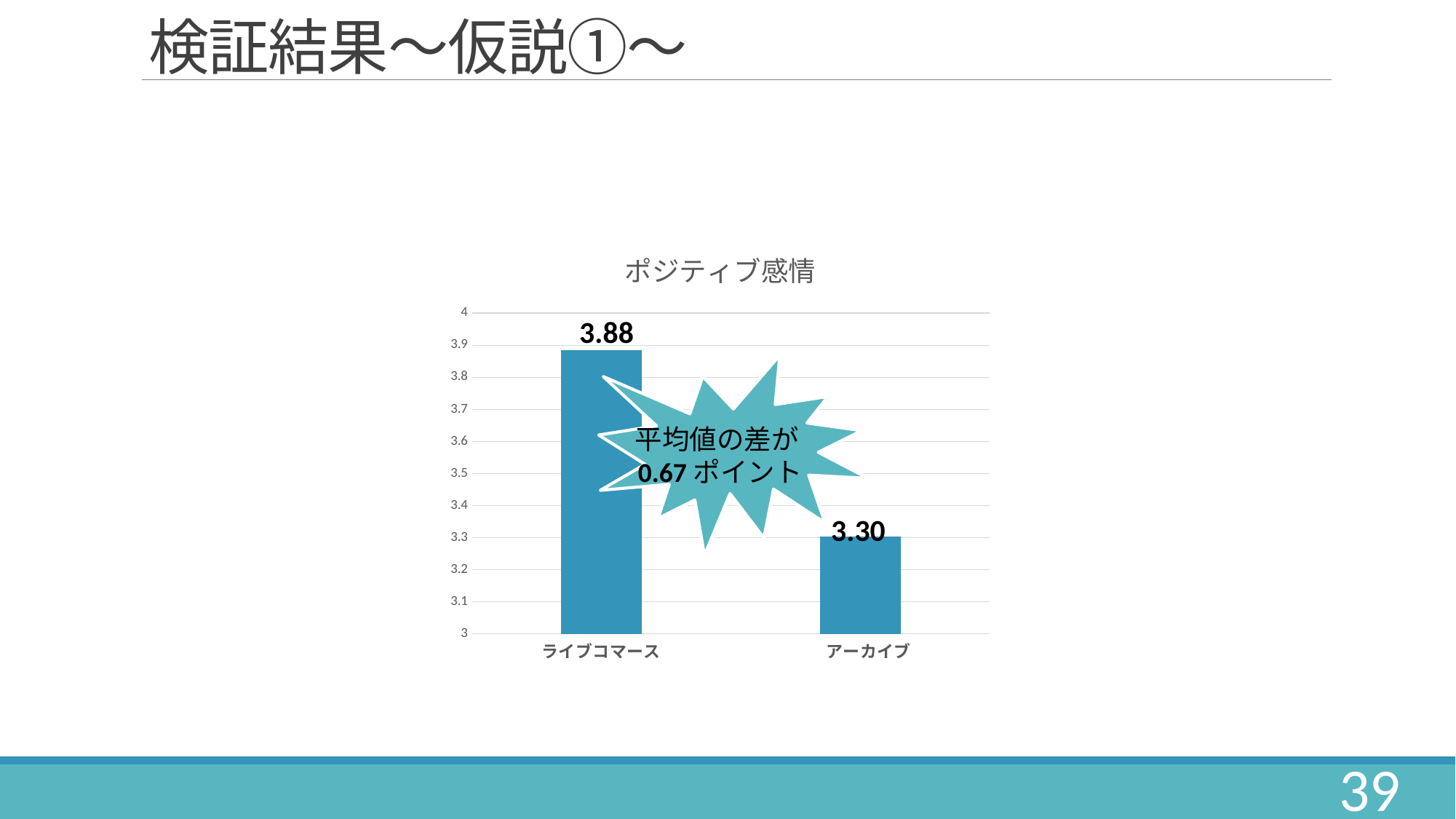

# 検証結果～仮説①～

### Chart: ポジティブ感情

| Category | ポジティブ感情 |
|---|---|
| ライブコマース | 3.8841 |
| 　アーカイブ | 3.3043 |
3.88

平均値の差が0.67ポイント
3.30
39